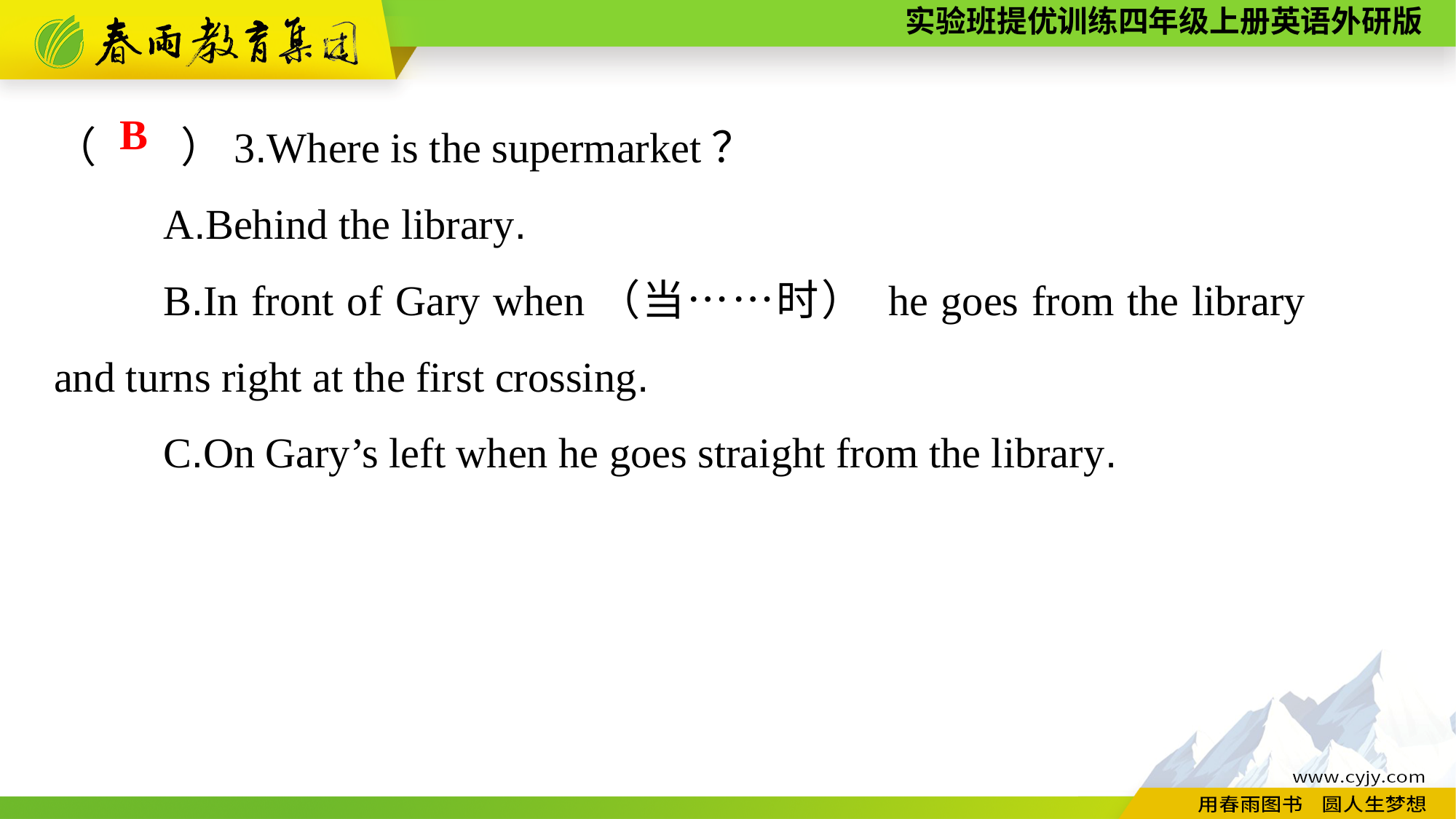

（　　）3.Where is the supermarket？
	A.Behind the library.
	B.In front of Gary when（当……时） he goes from the library 	and turns right at the first crossing.
	C.On Gary’s left when he goes straight from the library.
B